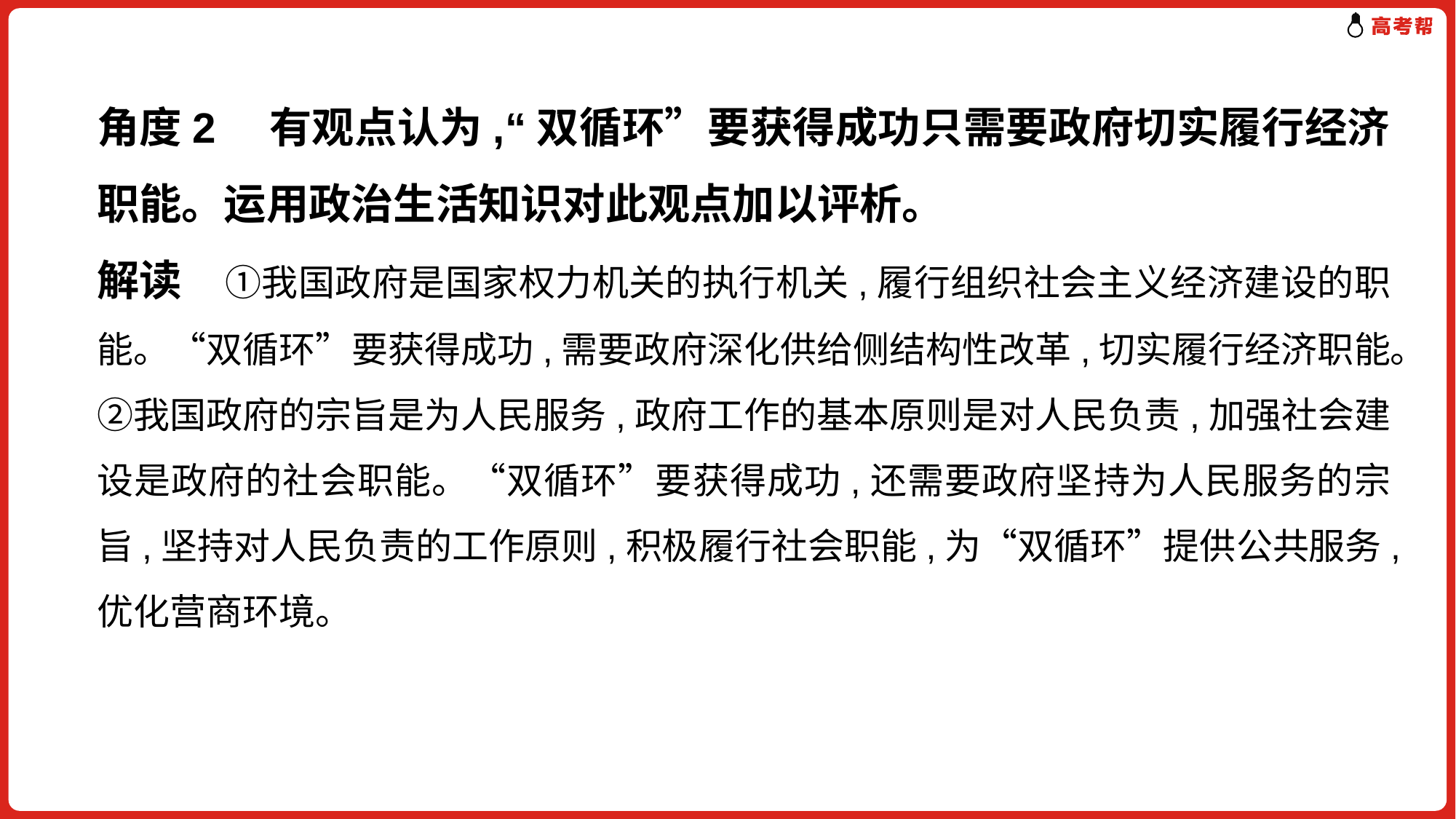

角度2　有观点认为,“双循环”要获得成功只需要政府切实履行经济职能。运用政治生活知识对此观点加以评析。
解读　①我国政府是国家权力机关的执行机关,履行组织社会主义经济建设的职能。“双循环”要获得成功,需要政府深化供给侧结构性改革,切实履行经济职能。②我国政府的宗旨是为人民服务,政府工作的基本原则是对人民负责,加强社会建设是政府的社会职能。“双循环”要获得成功,还需要政府坚持为人民服务的宗旨,坚持对人民负责的工作原则,积极履行社会职能,为“双循环”提供公共服务,优化营商环境。